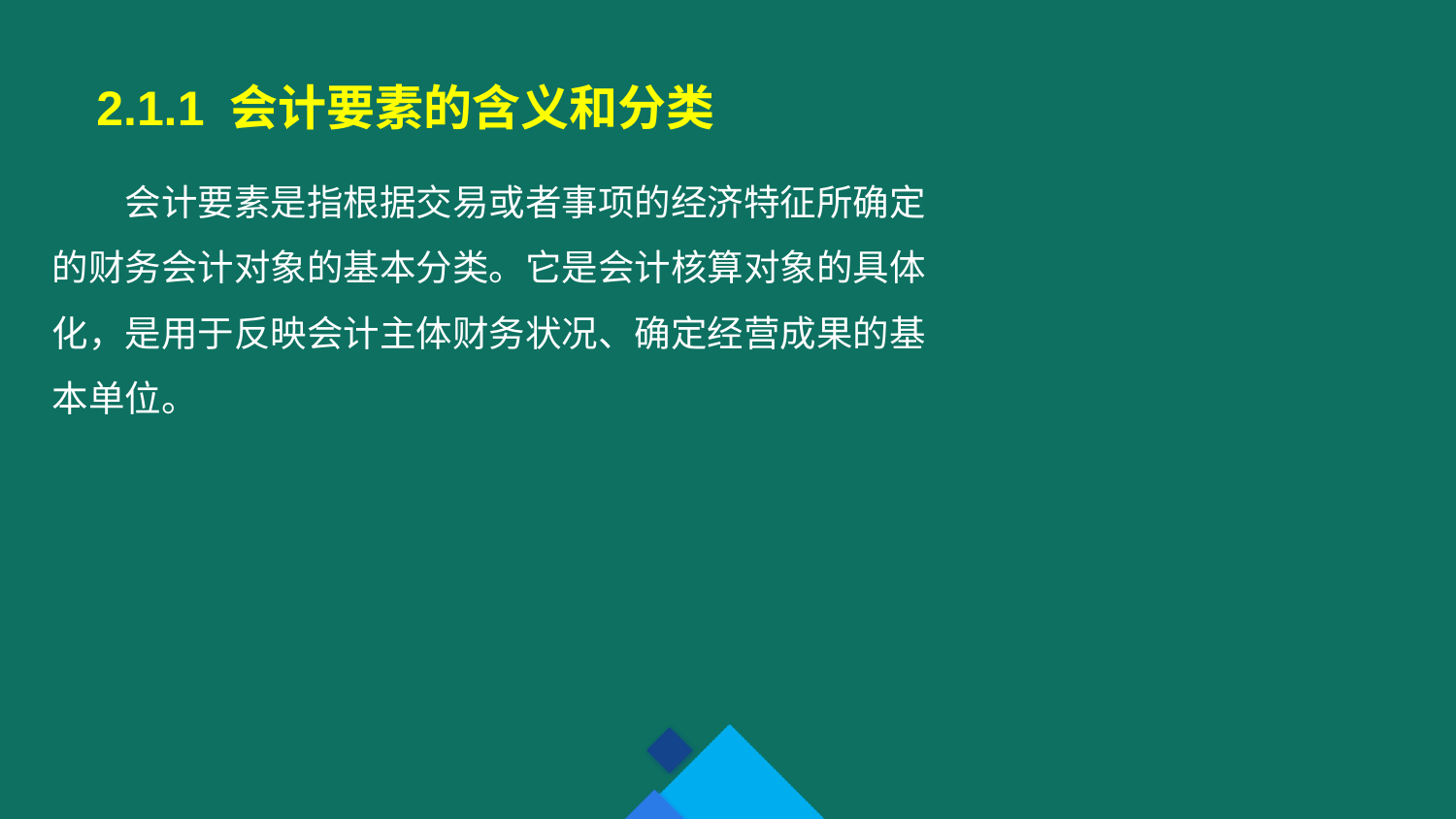

2.1.1 会计要素的含义和分类
会计要素是指根据交易或者事项的经济特征所确定的财务会计对象的基本分类。它是会计核算对象的具体化，是用于反映会计主体财务状况、确定经营成果的基本单位。